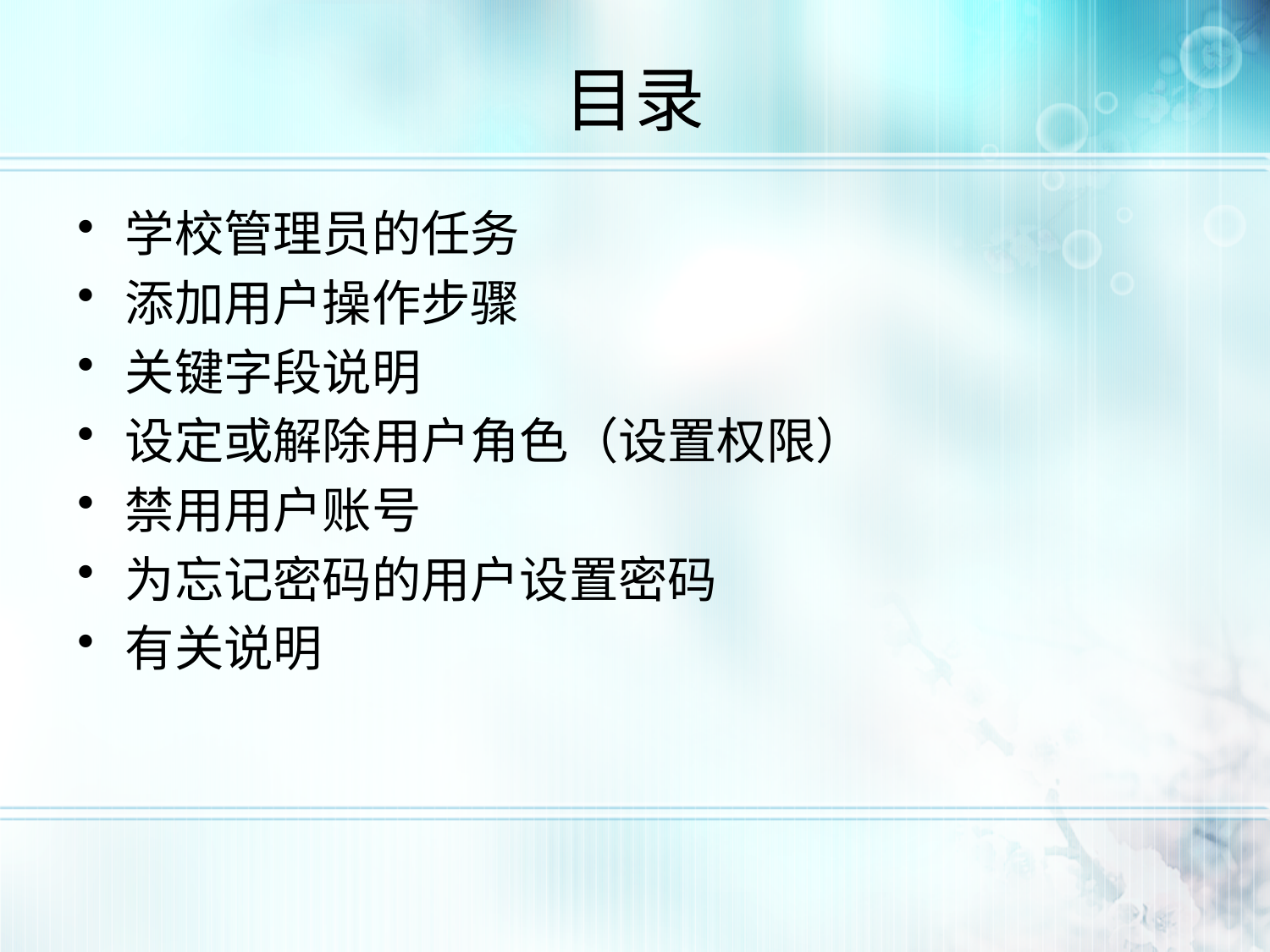

# 目录
学校管理员的任务
添加用户操作步骤
关键字段说明
设定或解除用户角色（设置权限）
禁用用户账号
为忘记密码的用户设置密码
有关说明